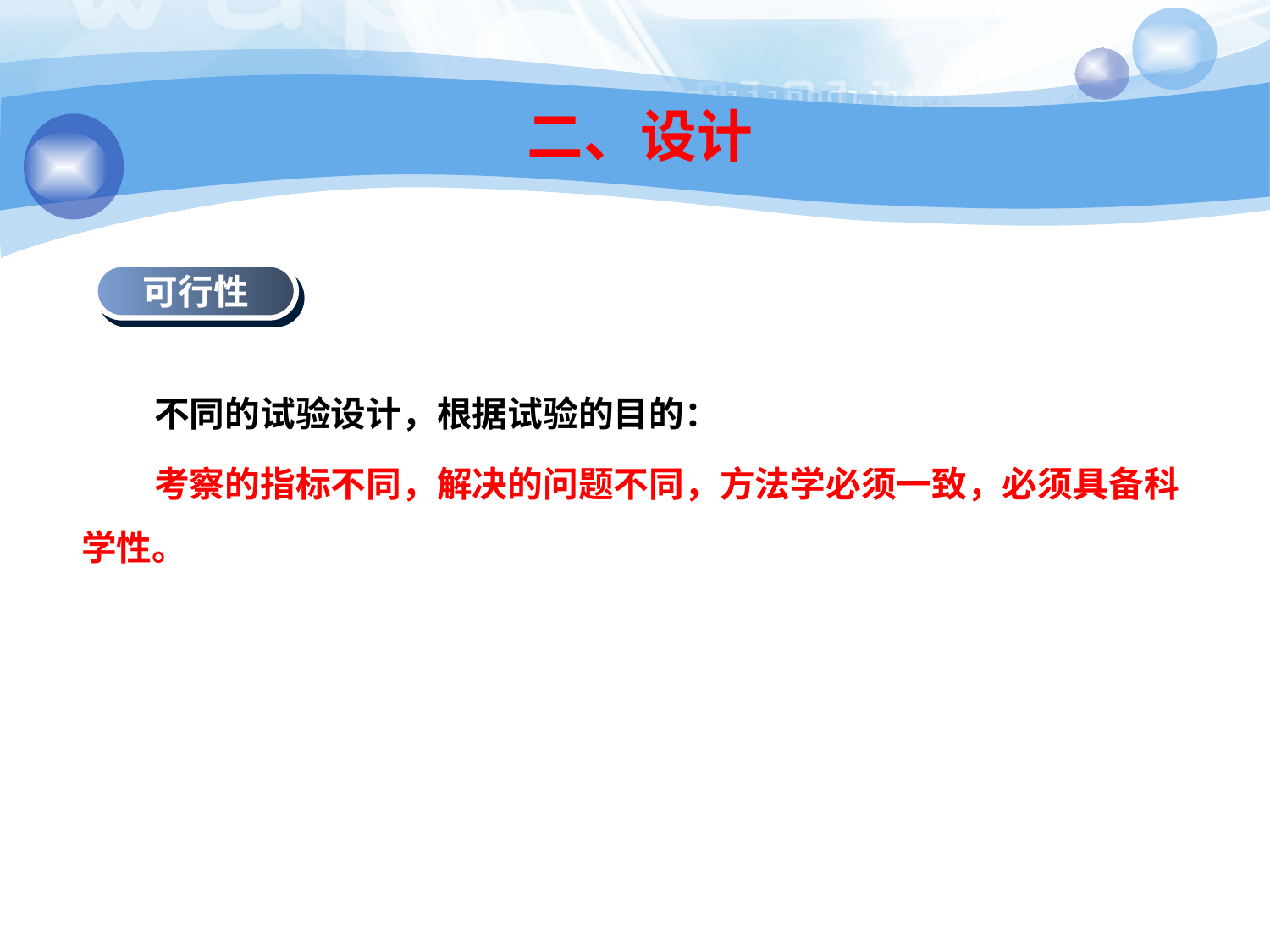

# 二、设计

        不同的试验设计，根据试验的目的：
        考察的指标不同，解决的问题不同，方法学必须一致，必须具备科学性。

可行性